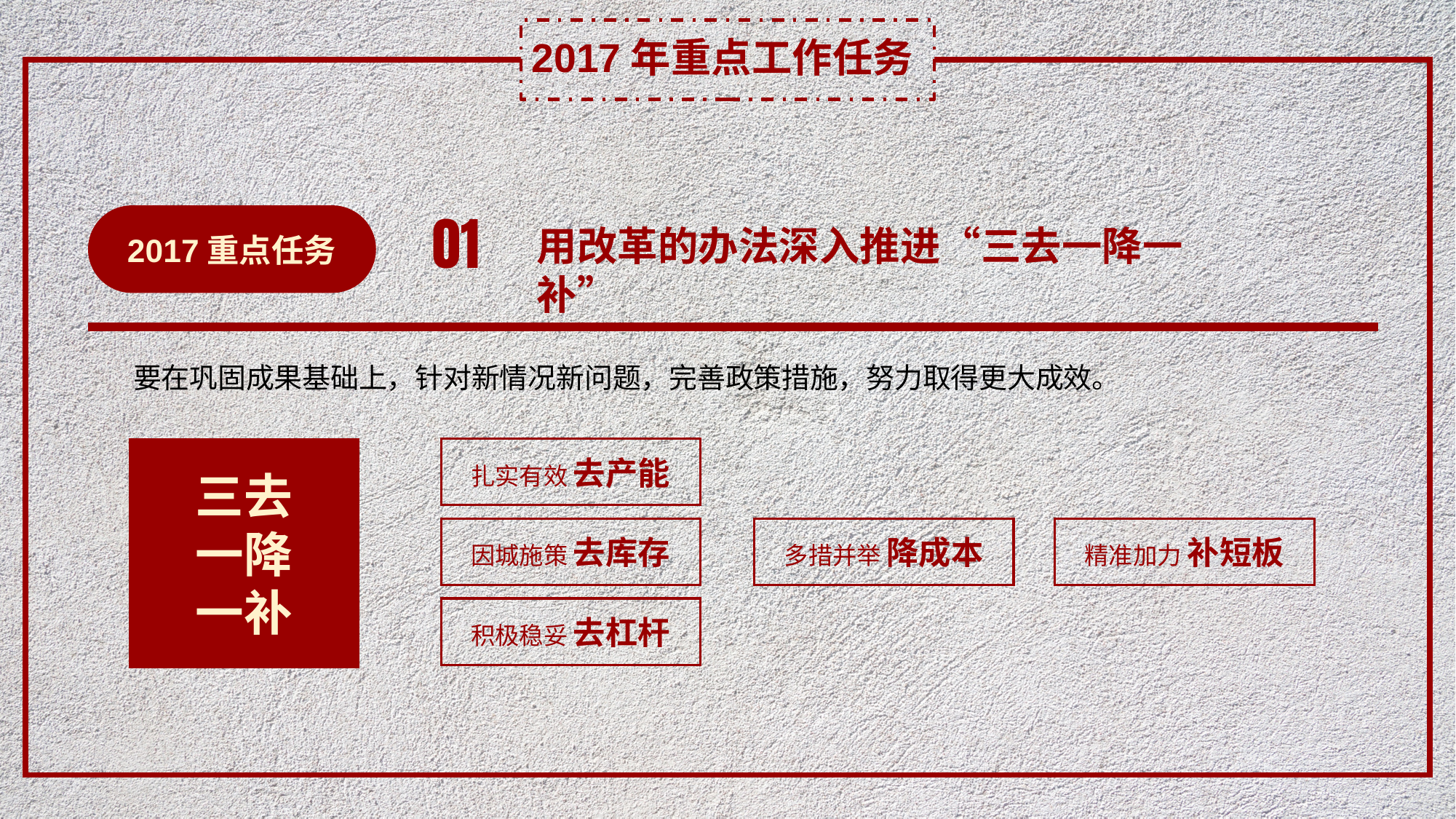

2017年重点工作任务

2017重点任务
01
用改革的办法深入推进“三去一降一补”

要在巩固成果基础上，针对新情况新问题，完善政策措施，努力取得更大成效。
三去
一降
一补
扎实有效 去产能
因城施策 去库存
多措并举 降成本
精准加力 补短板
积极稳妥 去杠杆